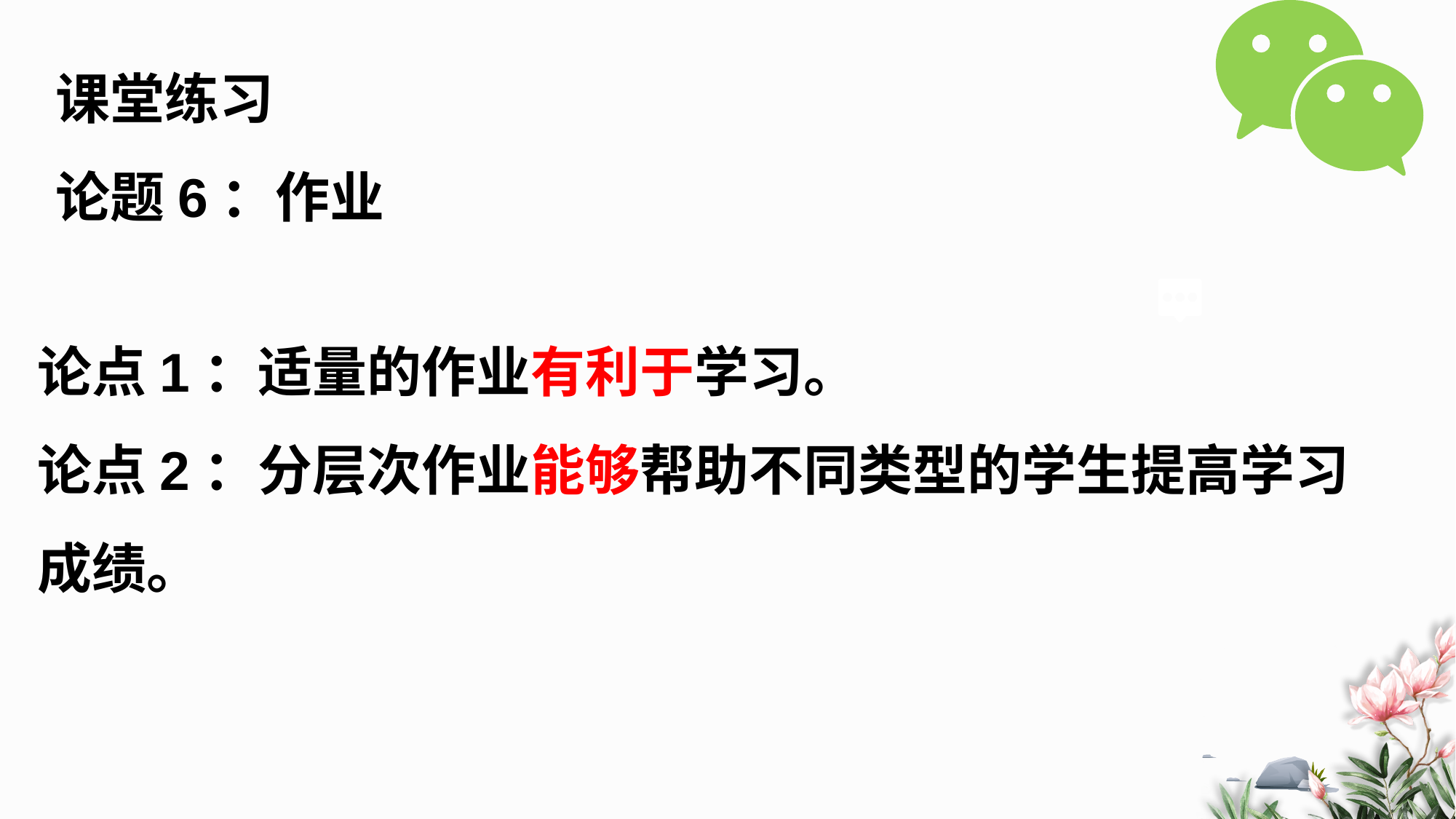

课堂练习
论题6：作业

论点1：适量的作业有利于学习。
论点2：分层次作业能够帮助不同类型的学生提高学习成绩。